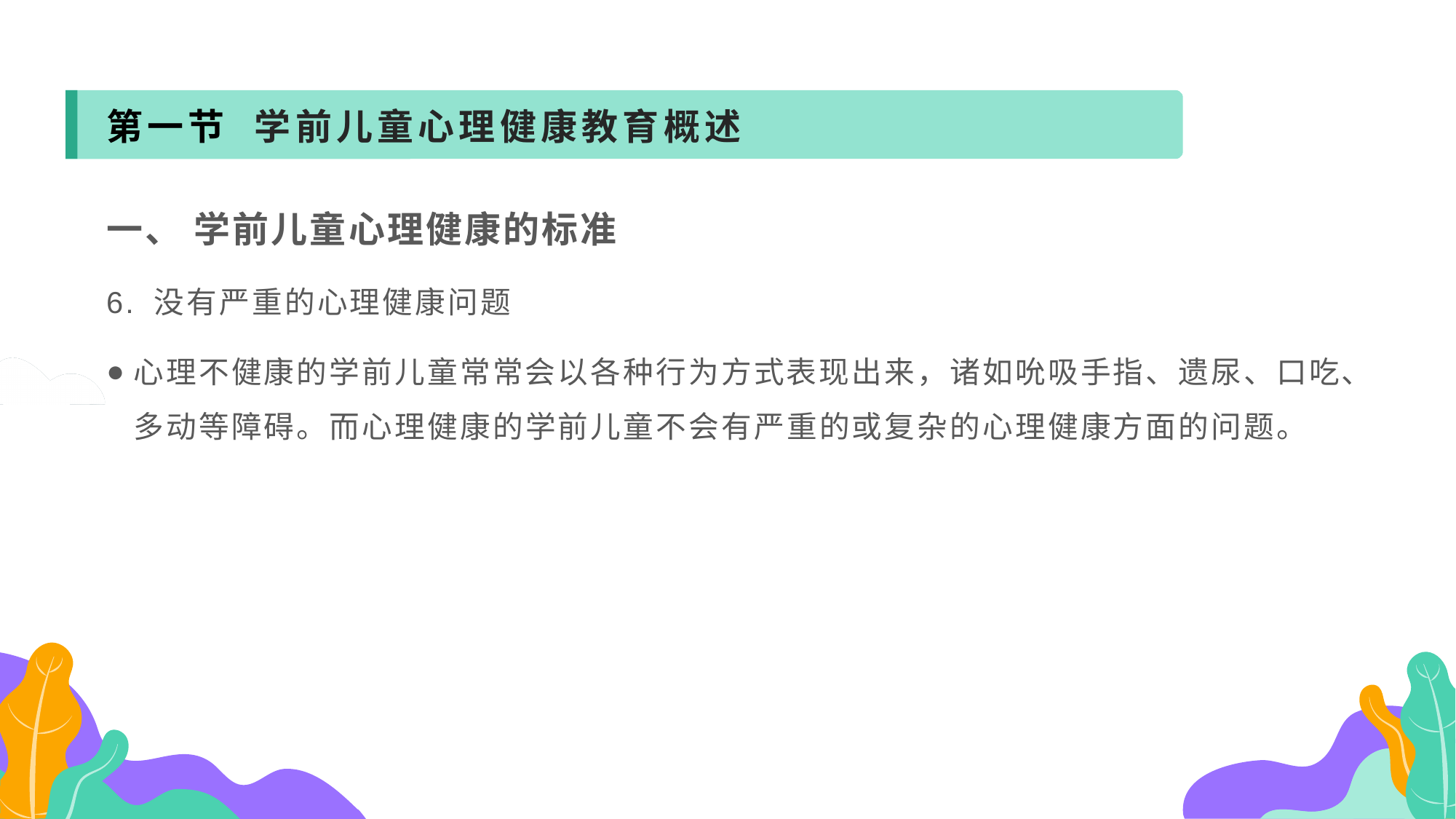

第一节  学前儿童心理健康教育概述
一、 学前儿童心理健康的标准
6. 没有严重的心理健康问题
心理不健康的学前儿童常常会以各种行为方式表现出来，诸如吮吸手指、遗尿、口吃、多动等障碍。而心理健康的学前儿童不会有严重的或复杂的心理健康方面的问题。